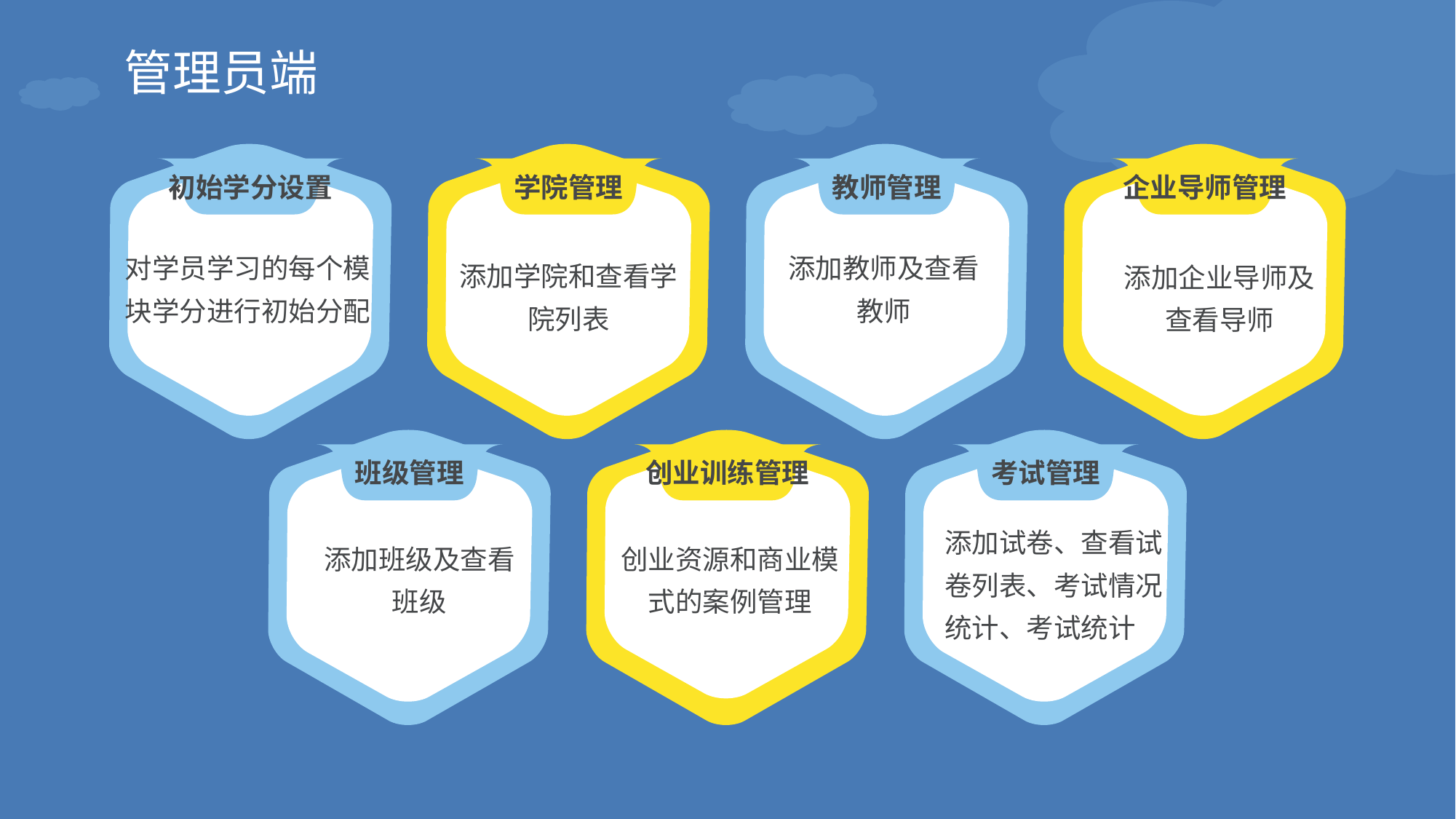

管理员端

初始学分设置

学院管理

教师管理

企业导师管理

班级管理

创业训练管理

考试管理

对学员学习的每个模块学分进行初始分配
添加教师及查看教师
添加学院和查看学院列表
添加企业导师及查看导师
添加试卷、查看试卷列表、考试情况统计、考试统计
添加班级及查看班级
创业资源和商业模式的案例管理